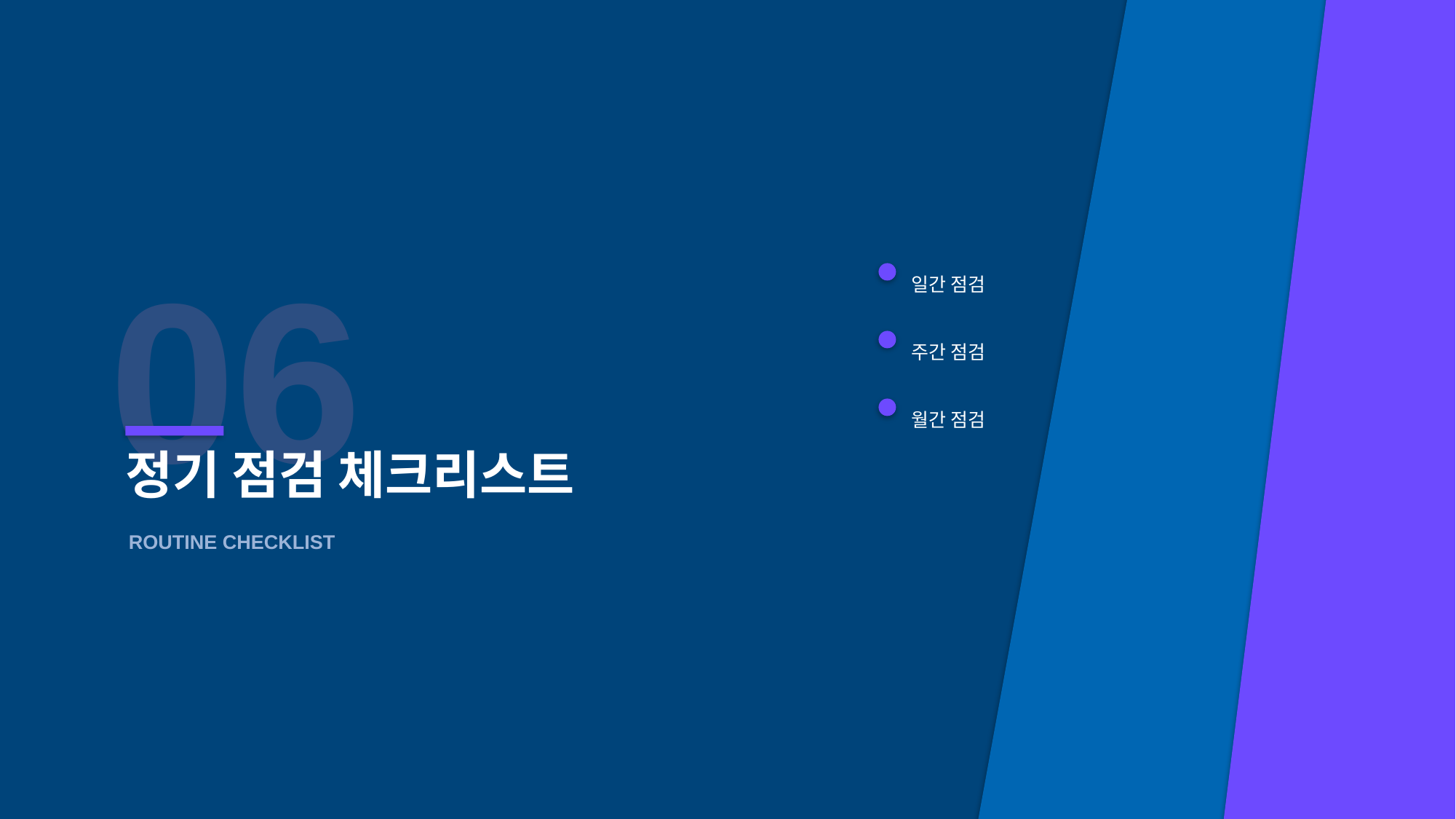

06
일간 점검

주간 점검

월간 점검

정기 점검 체크리스트
ROUTINE CHECKLIST